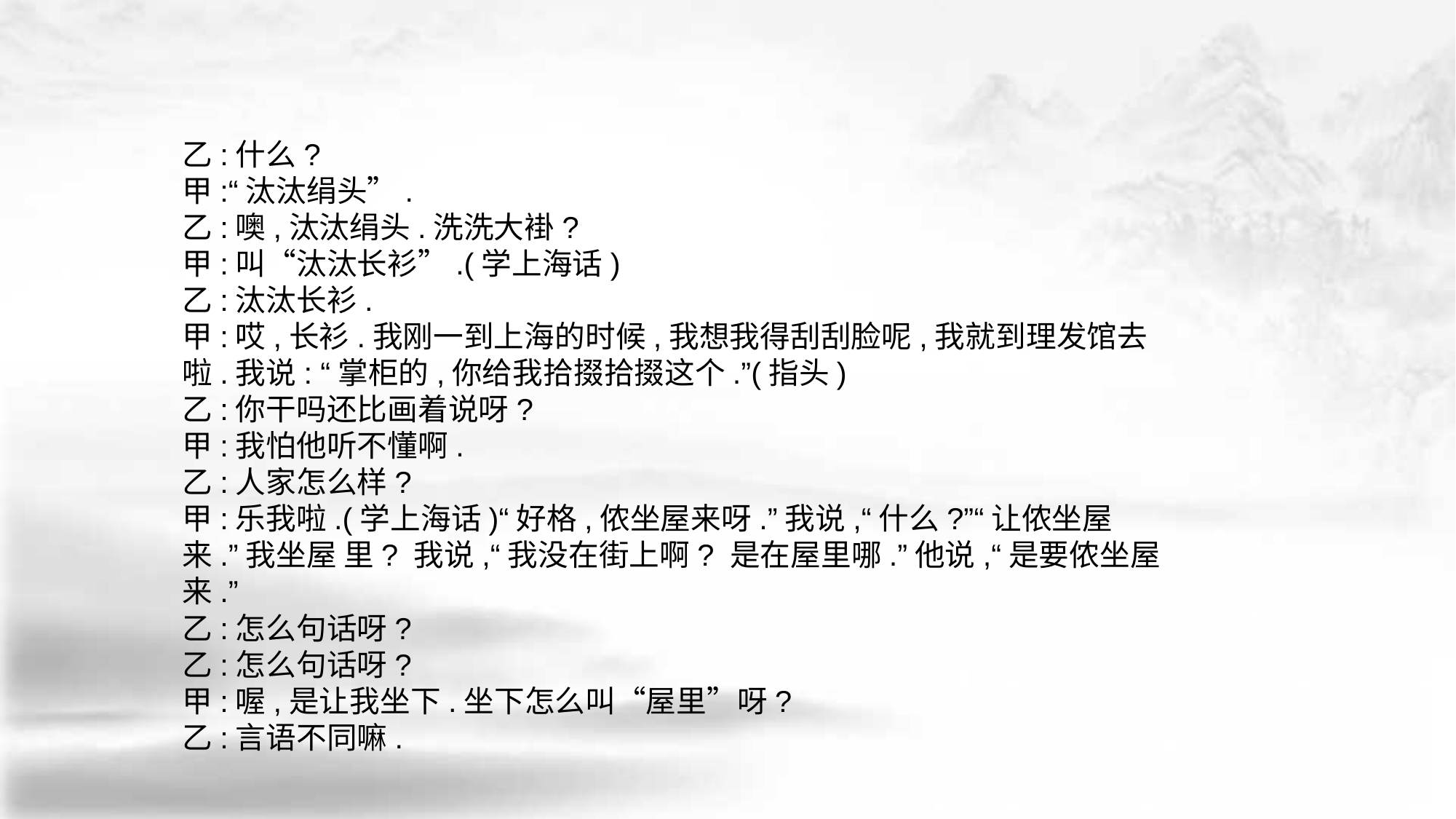

乙:什么?
甲:“汰汰绢头”.
乙:噢,汰汰绢头.洗洗大褂?
甲:叫“汰汰长衫”.(学上海话)
乙:汰汰长衫.
甲:哎,长衫.我刚一到上海的时候,我想我得刮刮脸呢,我就到理发馆去啦.我说: “掌柜的,你给我拾掇拾掇这个.”(指头)
乙:你干吗还比画着说呀?
甲:我怕他听不懂啊.
乙:人家怎么样?
甲:乐我啦.(学上海话)“好格,侬坐屋来呀.”我说,“什么?”“让侬坐屋来.”我坐屋 里? 我说,“我没在街上啊? 是在屋里哪.”他说,“是要侬坐屋来.”
乙:怎么句话呀?
乙:怎么句话呀?
甲:喔,是让我坐下.坐下怎么叫“屋里”呀?
乙:言语不同嘛.